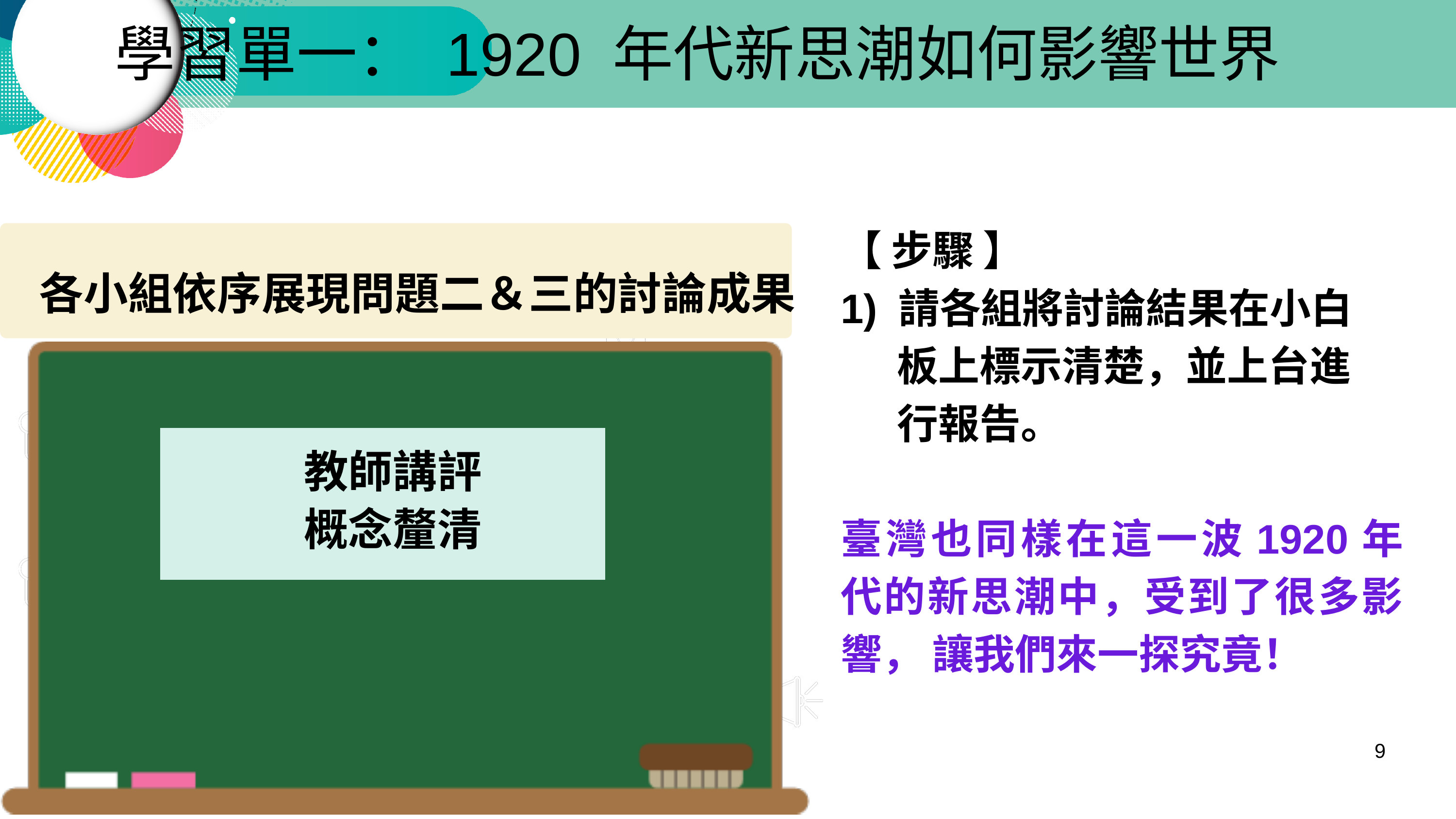

學習單一： 1920 年代新思潮如何影響世界
【 步驟 】
1) 請各組將討論結果在小白
     板上標示清楚，並上台進
     行報告。

臺灣也同樣在這一波1920年代的新思潮中，受到了很多影響， 讓我們來一探究竟！

各小組依序展現問題二＆三的討論成果

 教師講評
 概念釐清

9